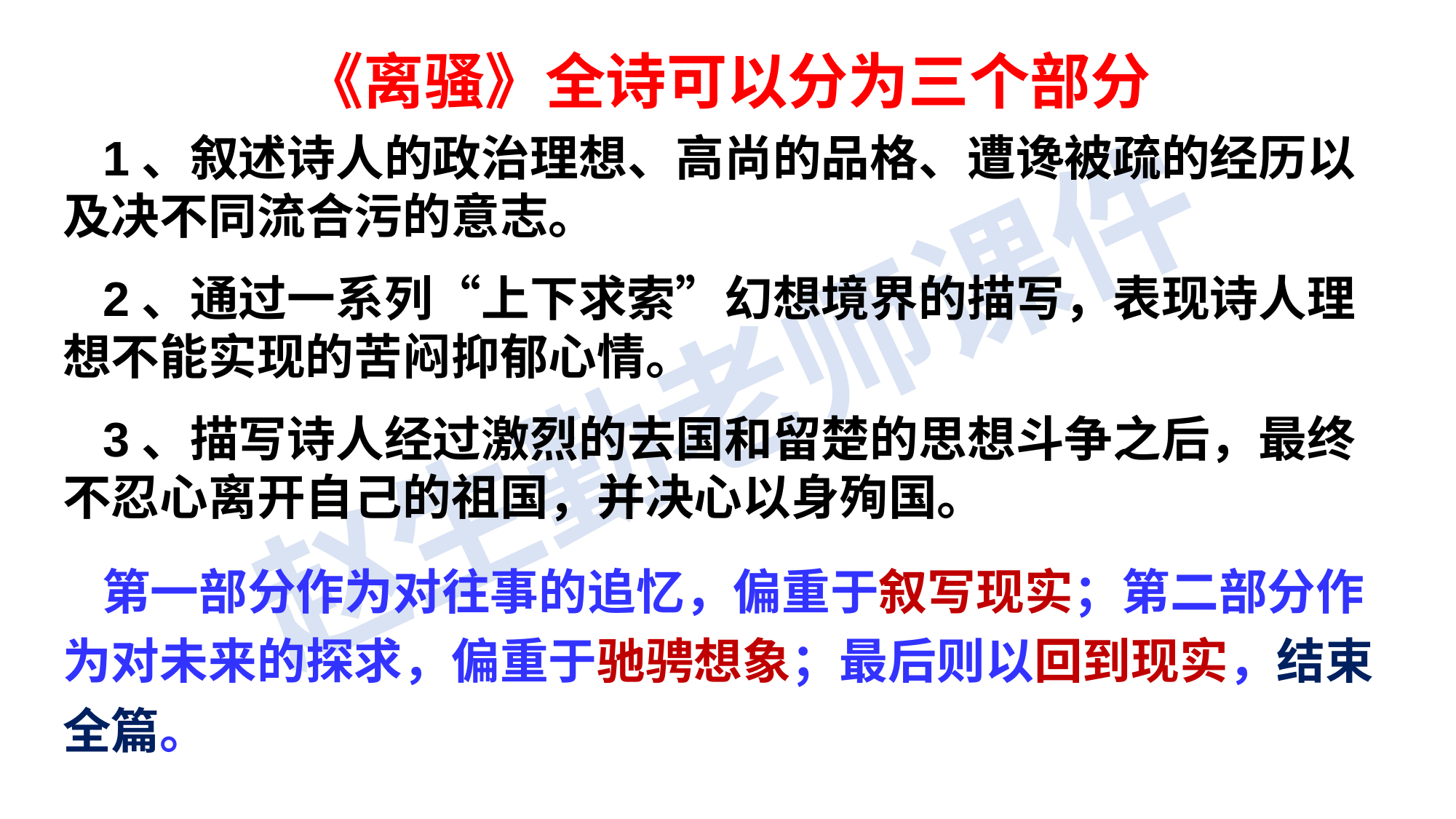

《离骚》全诗可以分为三个部分
   1、叙述诗人的政治理想、高尚的品格、遭谗被疏的经历以及决不同流合污的意志。
   2、通过一系列“上下求索”幻想境界的描写，表现诗人理想不能实现的苦闷抑郁心情。
   3、描写诗人经过激烈的去国和留楚的思想斗争之后，最终不忍心离开自己的祖国，并决心以身殉国。
   第一部分作为对往事的追忆，偏重于叙写现实；第二部分作为对未来的探求，偏重于驰骋想象；最后则以回到现实，结束全篇。